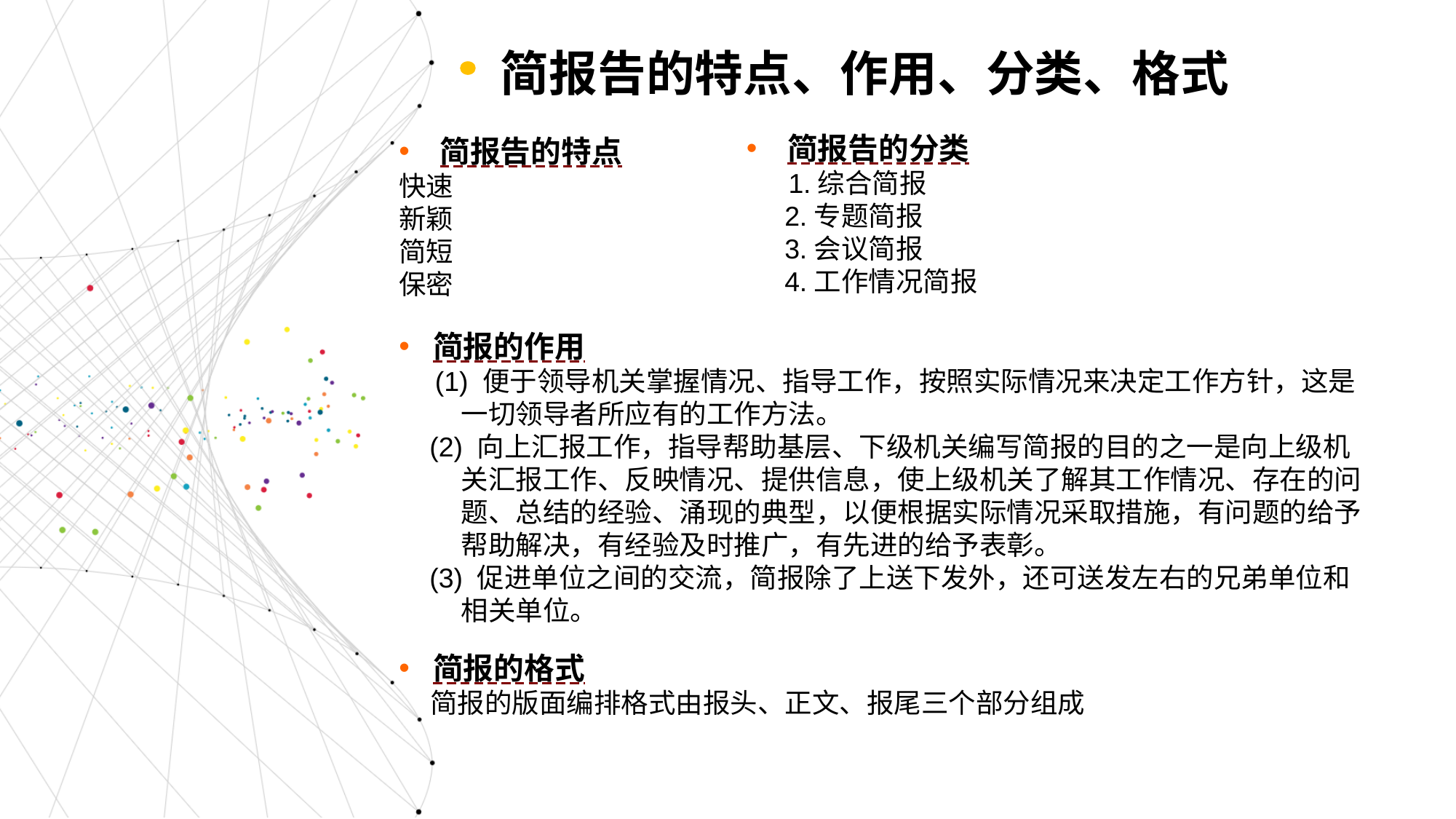

简报告的特点、作用、分类、格式

简报告的特点
快速
新颖
简短
保密

简报告的分类
       1.综合简报
     2.专题简报
     3.会议简报
     4.工作情况简报

简报的作用
      (1) 便于领导机关掌握情况、指导工作，按照实际情况来决定工作方针，这是
         一切领导者所应有的工作方法。
    (2) 向上汇报工作，指导帮助基层、下级机关编写简报的目的之一是向上级机
         关汇报工作、反映情况、提供信息，使上级机关了解其工作情况、存在的问
         题、总结的经验、涌现的典型，以便根据实际情况采取措施，有问题的给予
         帮助解决，有经验及时推广，有先进的给予表彰。
    (3) 促进单位之间的交流，简报除了上送下发外，还可送发左右的兄弟单位和
         相关单位。

简报的格式
    简报的版面编排格式由报头、正文、报尾三个部分组成